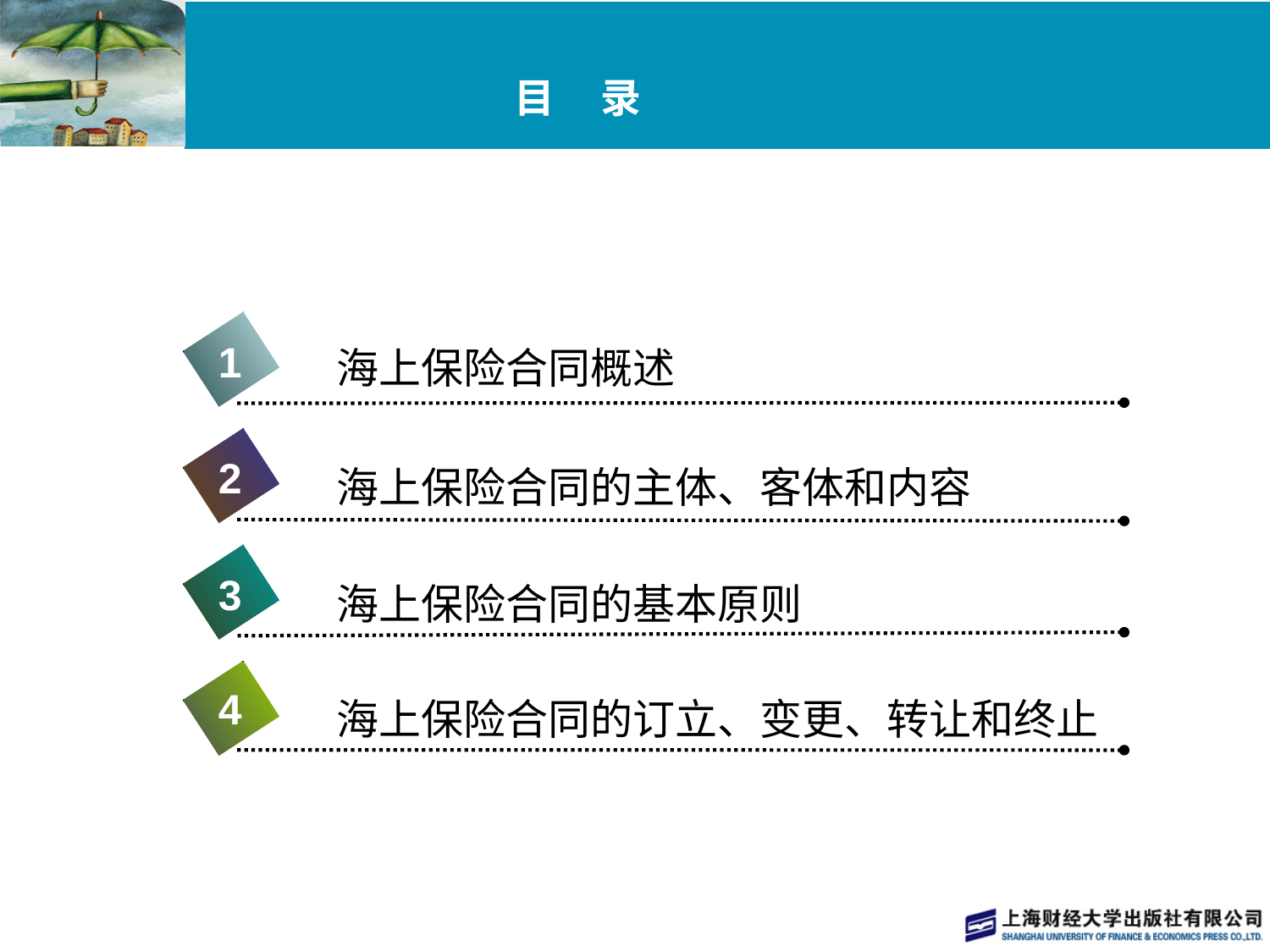

# 目     录

1
海上保险合同概述

2
海上保险合同的主体、客体和内容

3
海上保险合同的基本原则

4
海上保险合同的订立、变更、转让和终止